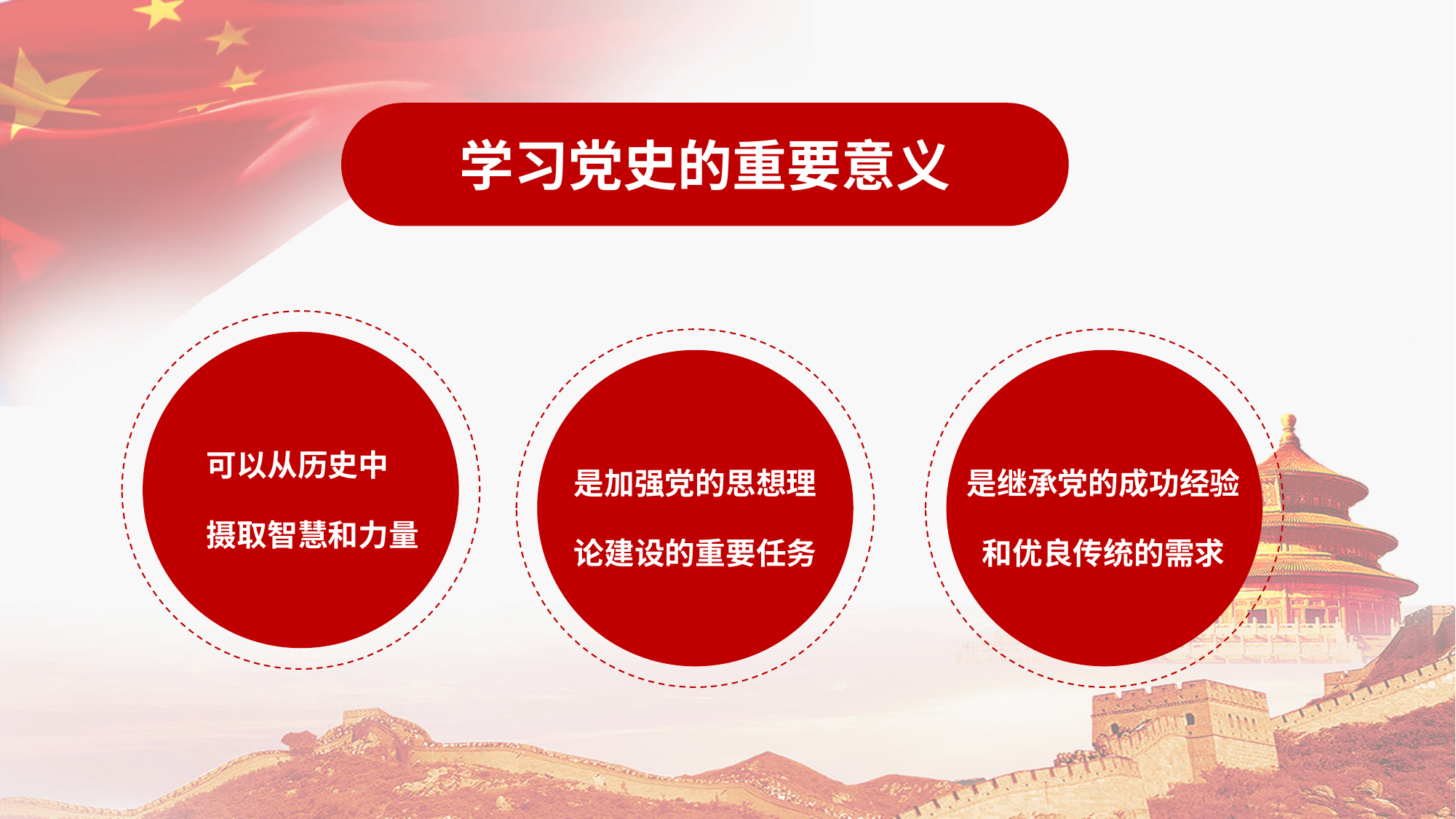

学习党史的重要意义

可以从历史中
摄取智慧和力量
是继承党的成功经验
和优良传统的需求
是加强党的思想理
论建设的重要任务